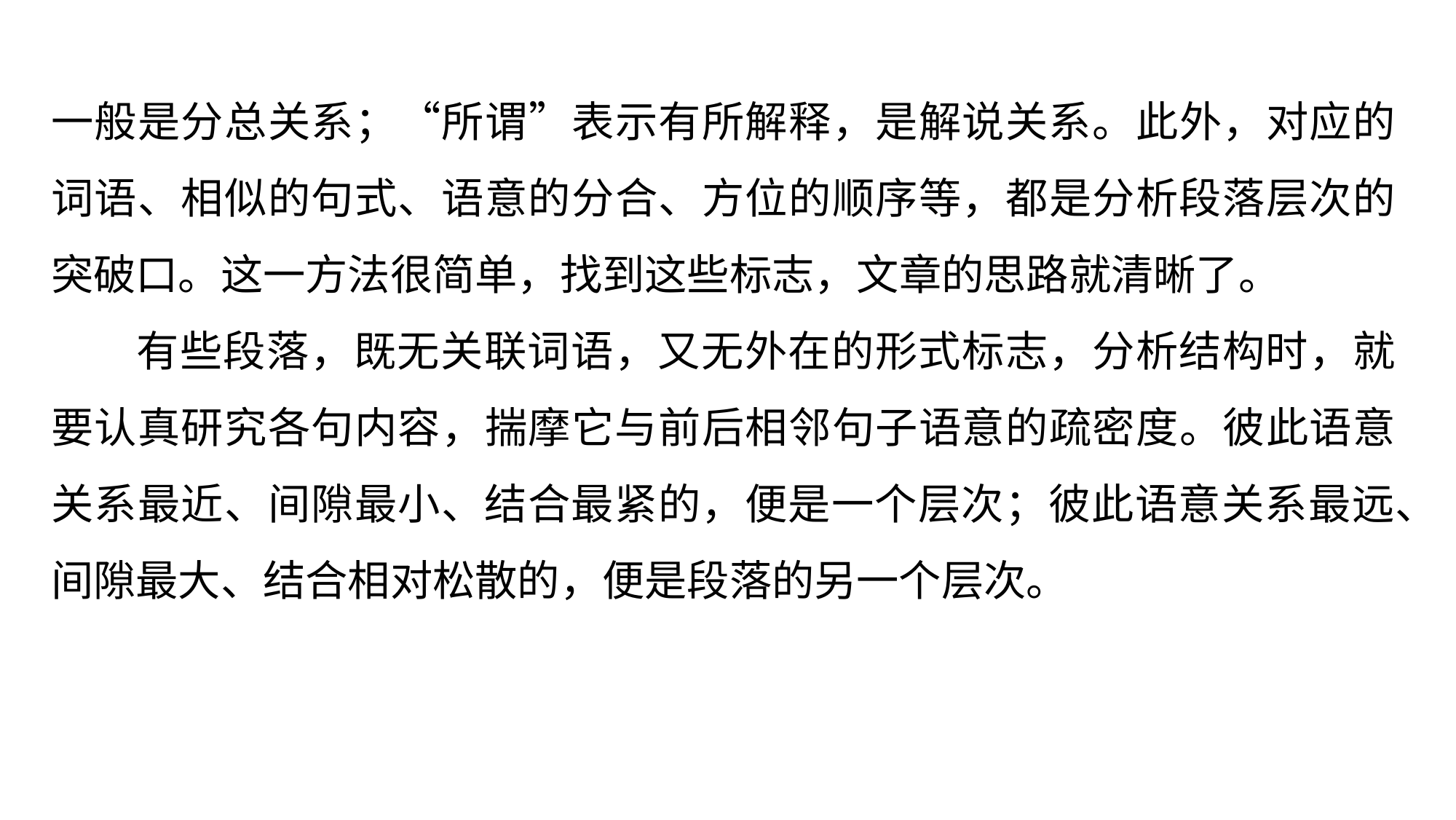

一般是分总关系；“所谓”表示有所解释，是解说关系。此外，对应的词语、相似的句式、语意的分合、方位的顺序等，都是分析段落层次的突破口。这一方法很简单，找到这些标志，文章的思路就清晰了。
有些段落，既无关联词语，又无外在的形式标志，分析结构时，就要认真研究各句内容，揣摩它与前后相邻句子语意的疏密度。彼此语意关系最近、间隙最小、结合最紧的，便是一个层次；彼此语意关系最远、间隙最大、结合相对松散的，便是段落的另一个层次。